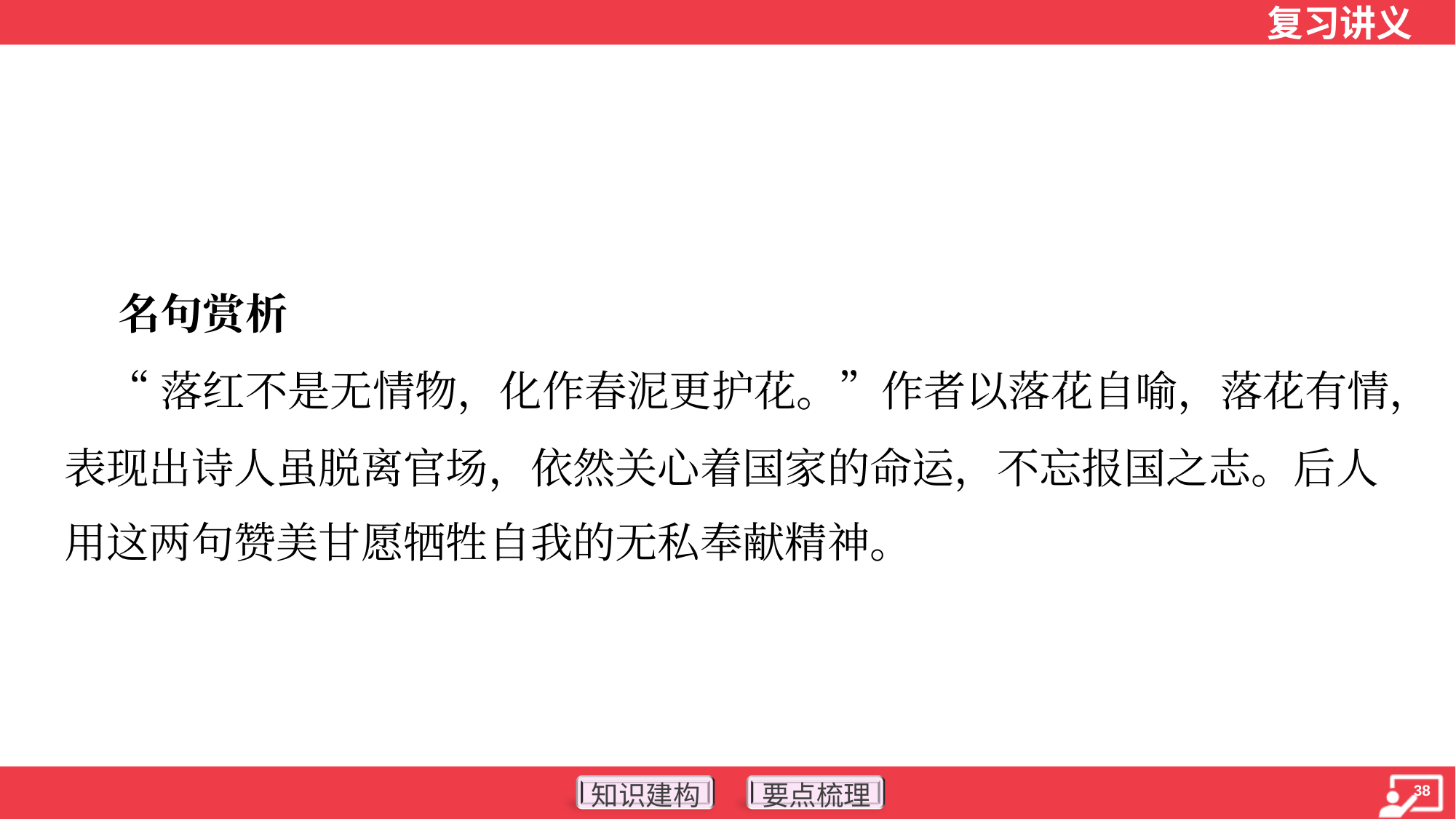

名句赏析
    “落红不是无情物，化作春泥更护花。”作者以落花自喻，落花有情，
表现出诗人虽脱离官场，依然关心着国家的命运，不忘报国之志。后人
用这两句赞美甘愿牺牲自我的无私奉献精神。